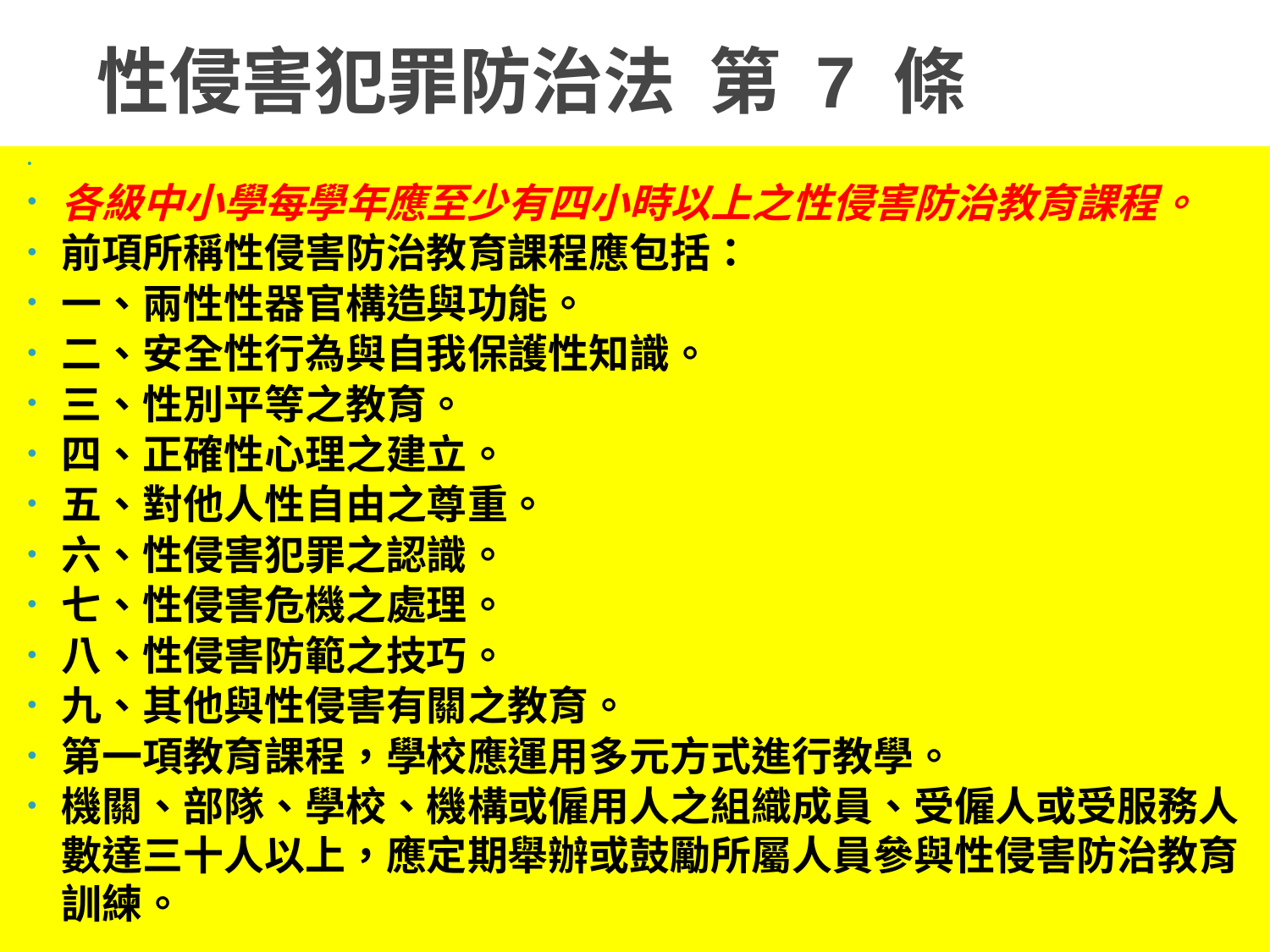

# 性侵害犯罪防治法  第 7 條

各級中小學每學年應至少有四小時以上之性侵害防治教育課程。
前項所稱性侵害防治教育課程應包括：
一、兩性性器官構造與功能。
二、安全性行為與自我保護性知識。
三、性別平等之教育。
四、正確性心理之建立。
五、對他人性自由之尊重。
六、性侵害犯罪之認識。
七、性侵害危機之處理。
八、性侵害防範之技巧。
九、其他與性侵害有關之教育。
第一項教育課程，學校應運用多元方式進行教學。
機關、部隊、學校、機構或僱用人之組織成員、受僱人或受服務人數達三十人以上，應定期舉辦或鼓勵所屬人員參與性侵害防治教育訓練。